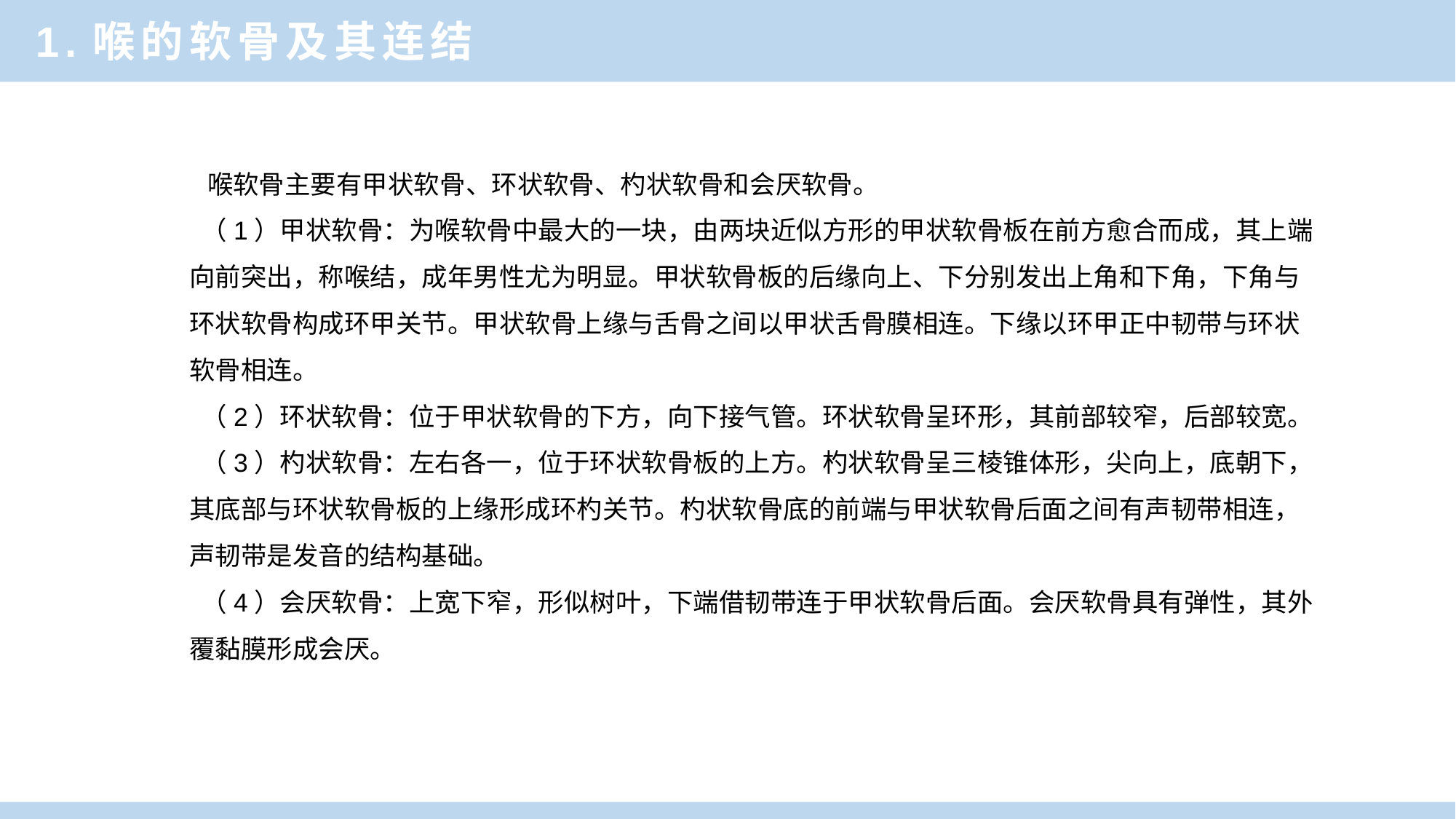

1.喉的软骨及其连结
  喉软骨主要有甲状软骨、环状软骨、杓状软骨和会厌软骨。
 （1）甲状软骨：为喉软骨中最大的一块，由两块近似方形的甲状软骨板在前方愈合而成，其上端向前突出，称喉结，成年男性尤为明显。甲状软骨板的后缘向上、下分别发出上角和下角，下角与环状软骨构成环甲关节。甲状软骨上缘与舌骨之间以甲状舌骨膜相连。下缘以环甲正中韧带与环状软骨相连。
 （2）环状软骨：位于甲状软骨的下方，向下接气管。环状软骨呈环形，其前部较窄，后部较宽。
 （3）杓状软骨：左右各一，位于环状软骨板的上方。杓状软骨呈三棱锥体形，尖向上，底朝下，其底部与环状软骨板的上缘形成环杓关节。杓状软骨底的前端与甲状软骨后面之间有声韧带相连，声韧带是发音的结构基础。
 （4）会厌软骨：上宽下窄，形似树叶，下端借韧带连于甲状软骨后面。会厌软骨具有弹性，其外覆黏膜形成会厌。